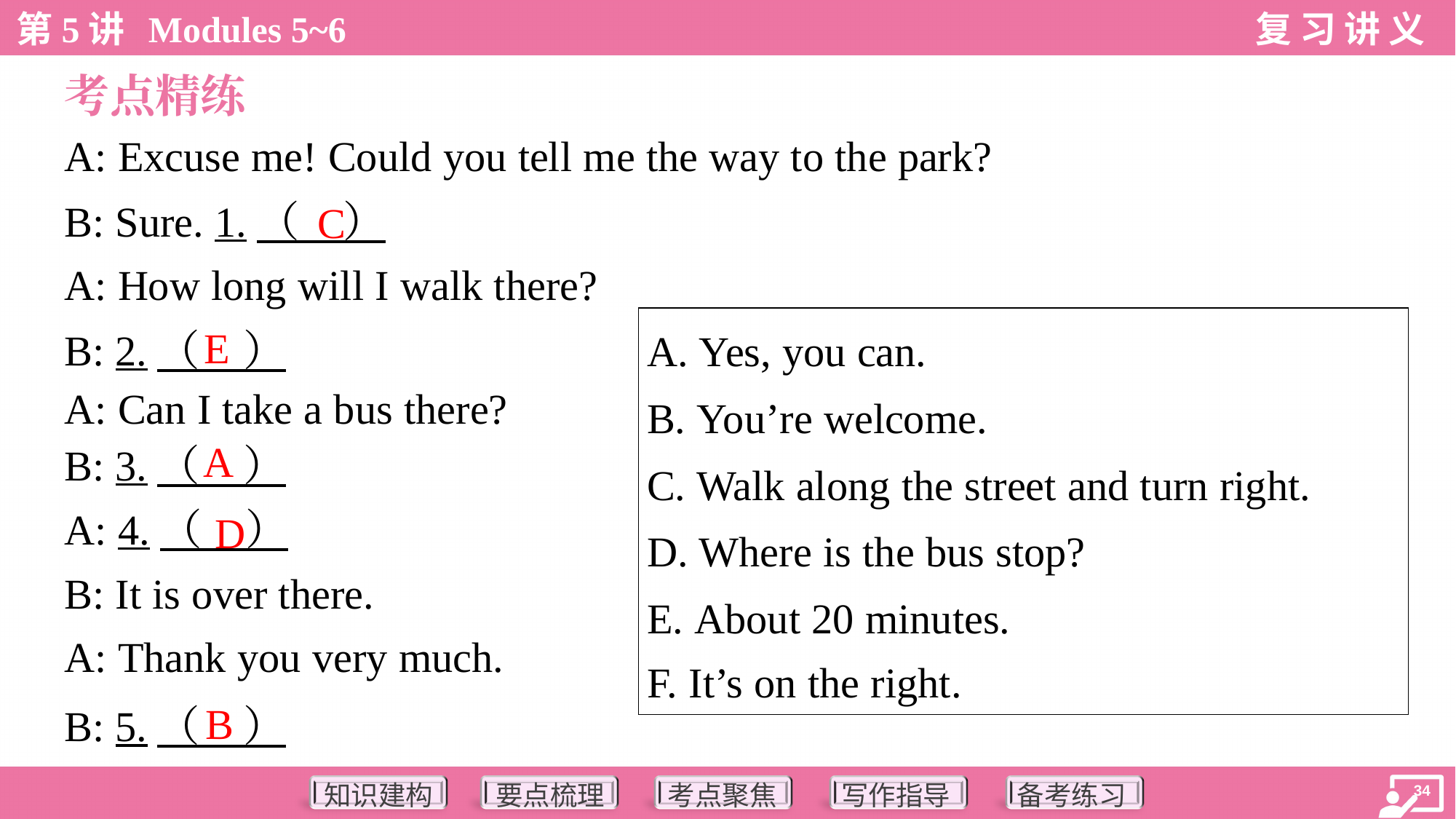

考点精练
A: Excuse me! Could you tell me the way to the park?
C
B: Sure. 1.（    ）
A: How long will I walk there?
E
B: 2.（    ）
| A. Yes, you can. B. You’re welcome. C. Walk along the street and turn right. D. Where is the bus stop? E. About 20 minutes. F. It’s on the right. |
| --- |
A: Can I take a bus there?
A
B: 3.（    ）
D
A: 4.（    ）
B: It is over there.
A: Thank you very much.
B
B: 5.（    ）